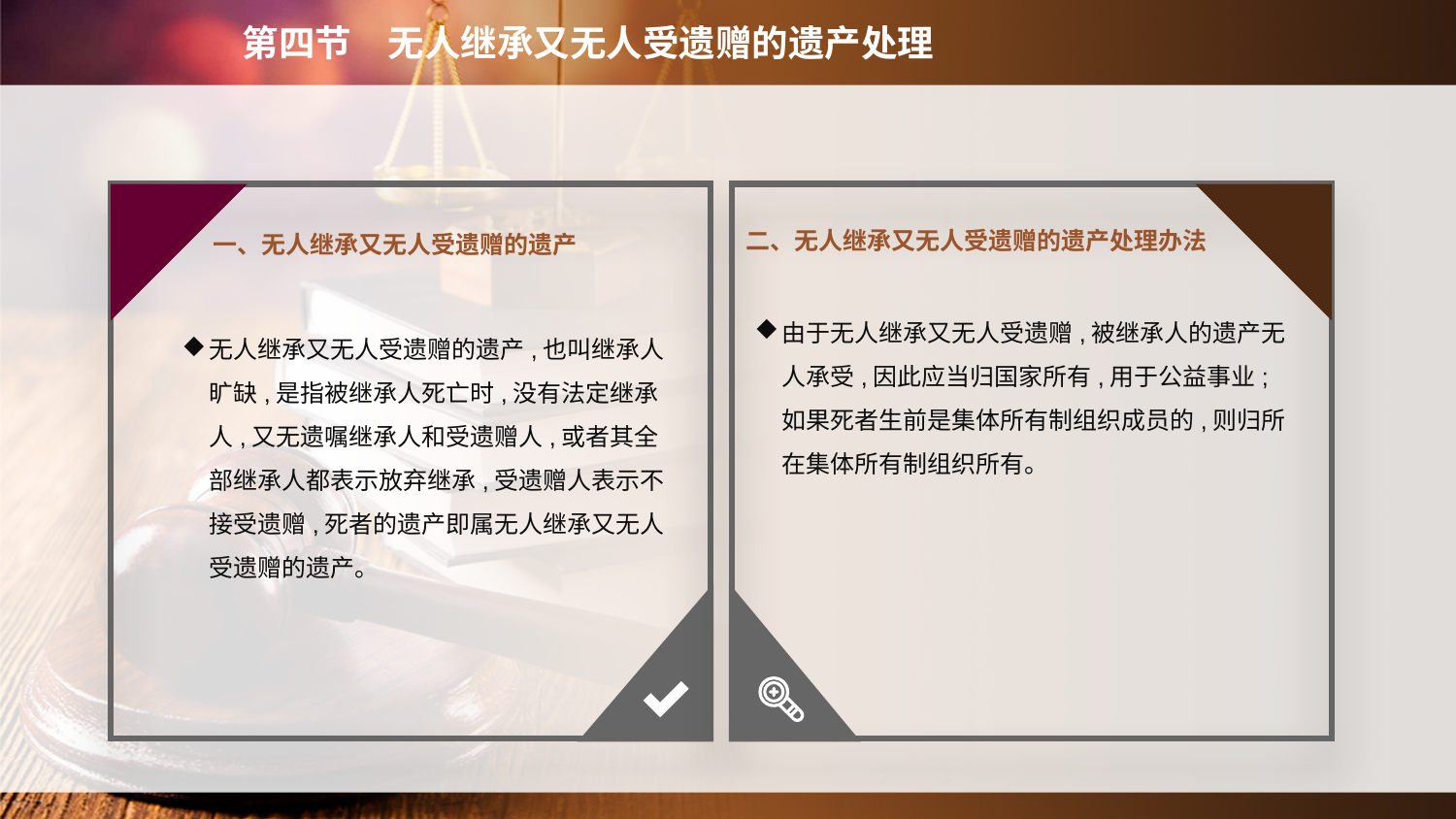

第四节　无人继承又无人受遗赠的遗产处理

一、无人继承又无人受遗赠的遗产
二、无人继承又无人受遗赠的遗产处理办法
由于无人继承又无人受遗赠,被继承人的遗产无人承受,因此应当归国家所有,用于公益事业;如果死者生前是集体所有制组织成员的,则归所在集体所有制组织所有。
无人继承又无人受遗赠的遗产,也叫继承人旷缺,是指被继承人死亡时,没有法定继承人,又无遗嘱继承人和受遗赠人,或者其全部继承人都表示放弃继承,受遗赠人表示不接受遗赠,死者的遗产即属无人继承又无人受遗赠的遗产。